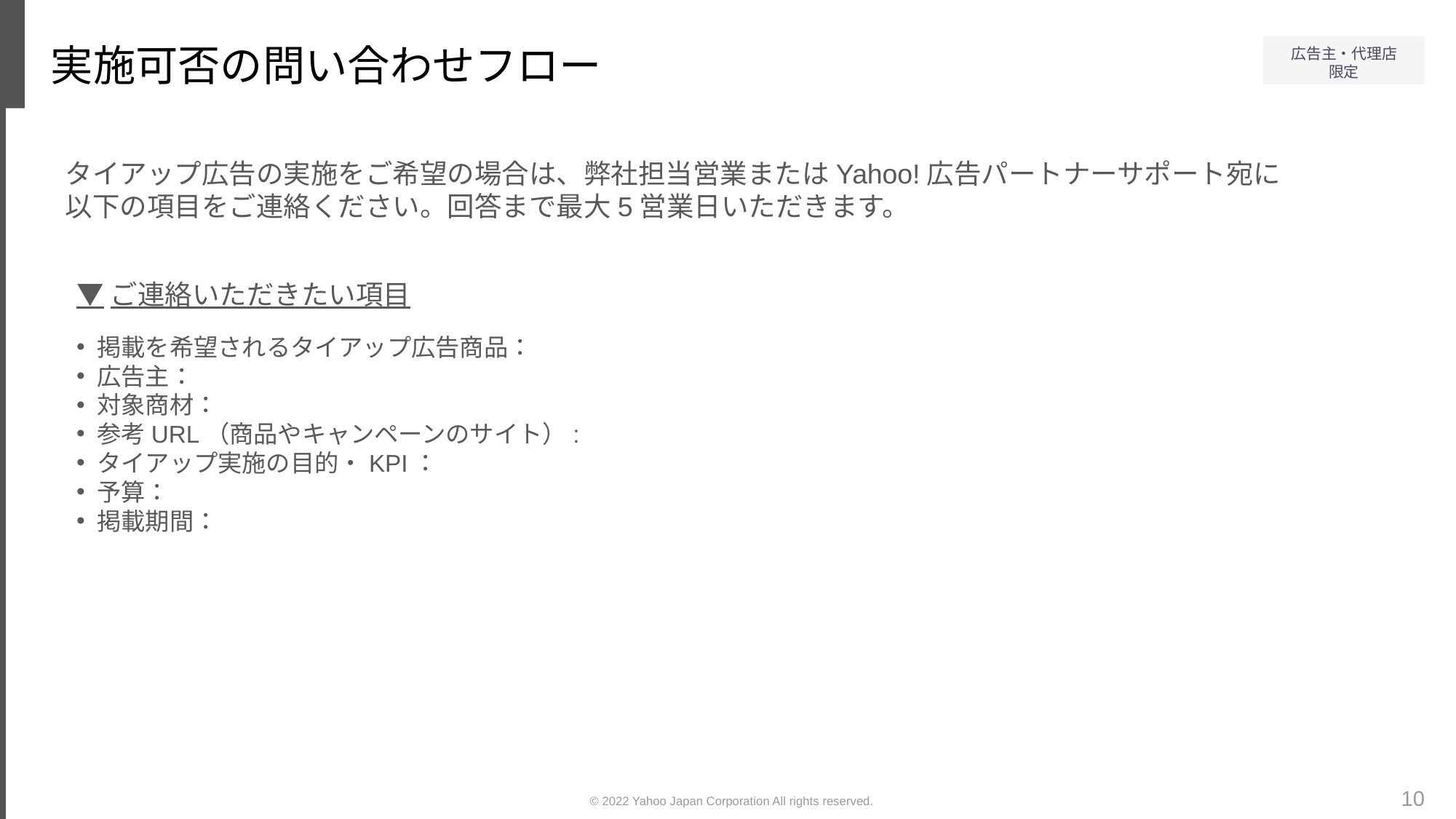

実施可否の問い合わせフロー
タイアップ広告の実施をご希望の場合は、弊社担当営業またはYahoo!広告パートナーサポート宛に
以下の項目をご連絡ください。回答まで最大5営業日いただきます。
▼ご連絡いただきたい項目

掲載を希望されるタイアップ広告商品：
広告主：
対象商材：
参考URL（商品やキャンペーンのサイト）:
タイアップ実施の目的・KPI：
予算：
掲載期間：
10